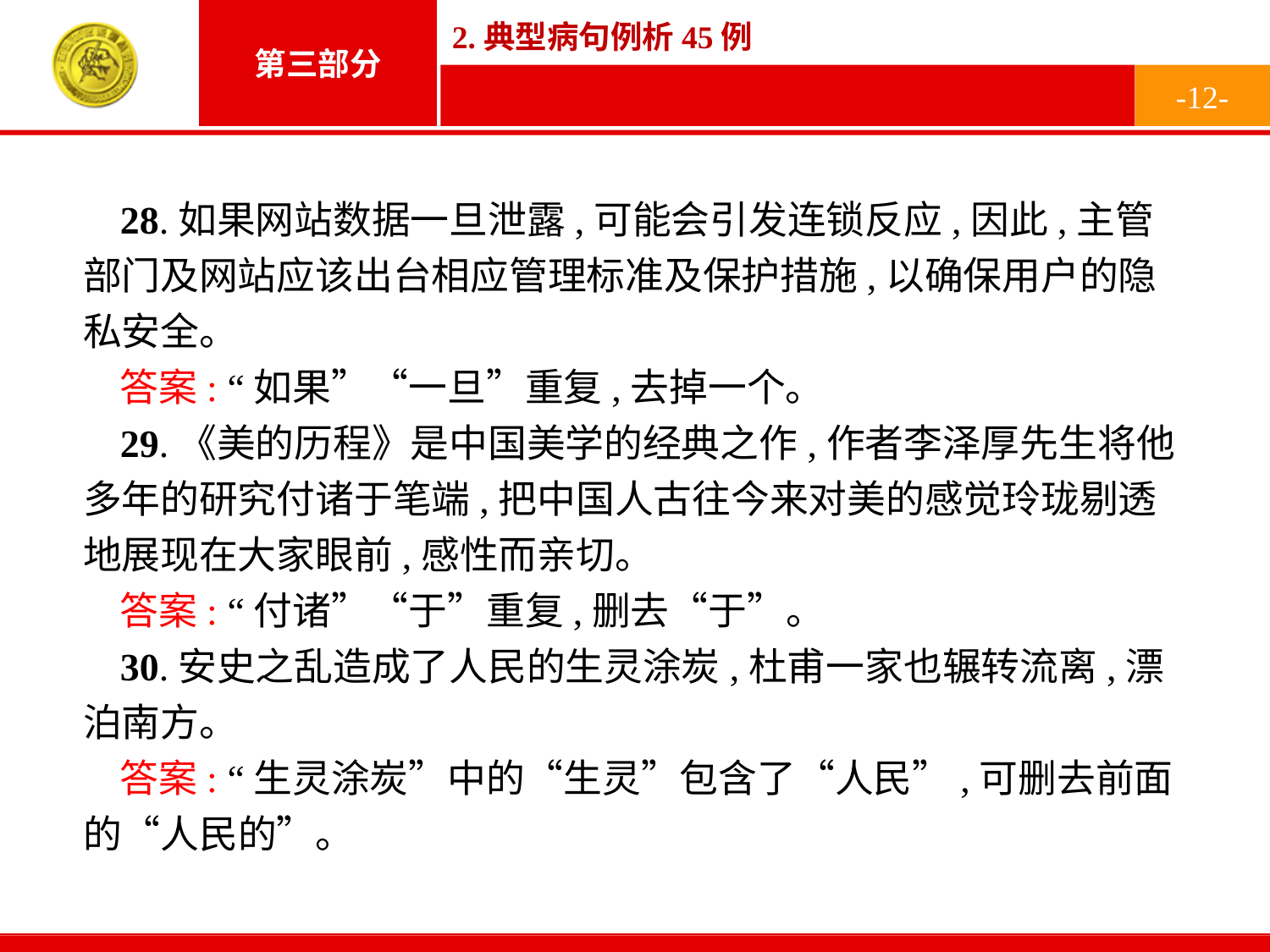

-12-
28.如果网站数据一旦泄露,可能会引发连锁反应,因此,主管部门及网站应该出台相应管理标准及保护措施,以确保用户的隐私安全。
答案: “如果”“一旦”重复,去掉一个。
29.《美的历程》是中国美学的经典之作,作者李泽厚先生将他多年的研究付诸于笔端,把中国人古往今来对美的感觉玲珑剔透地展现在大家眼前,感性而亲切。
答案: “付诸”“于”重复,删去“于”。
30.安史之乱造成了人民的生灵涂炭,杜甫一家也辗转流离,漂泊南方。
答案: “生灵涂炭”中的“生灵”包含了“人民”,可删去前面的“人民的”。